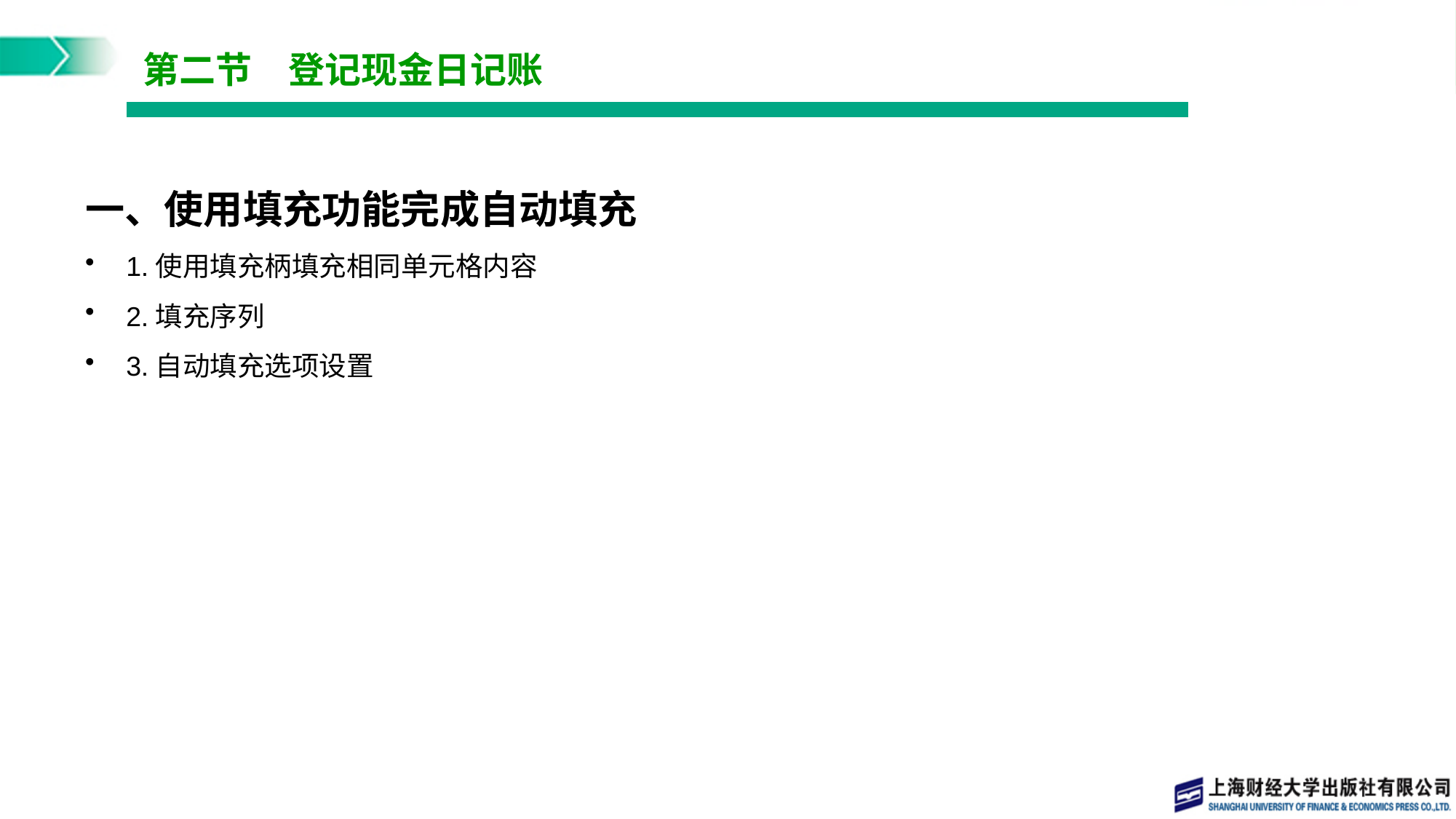

# 第二节　登记现金日记账
一、使用填充功能完成自动填充
1.使用填充柄填充相同单元格内容
2.填充序列
3.自动填充选项设置